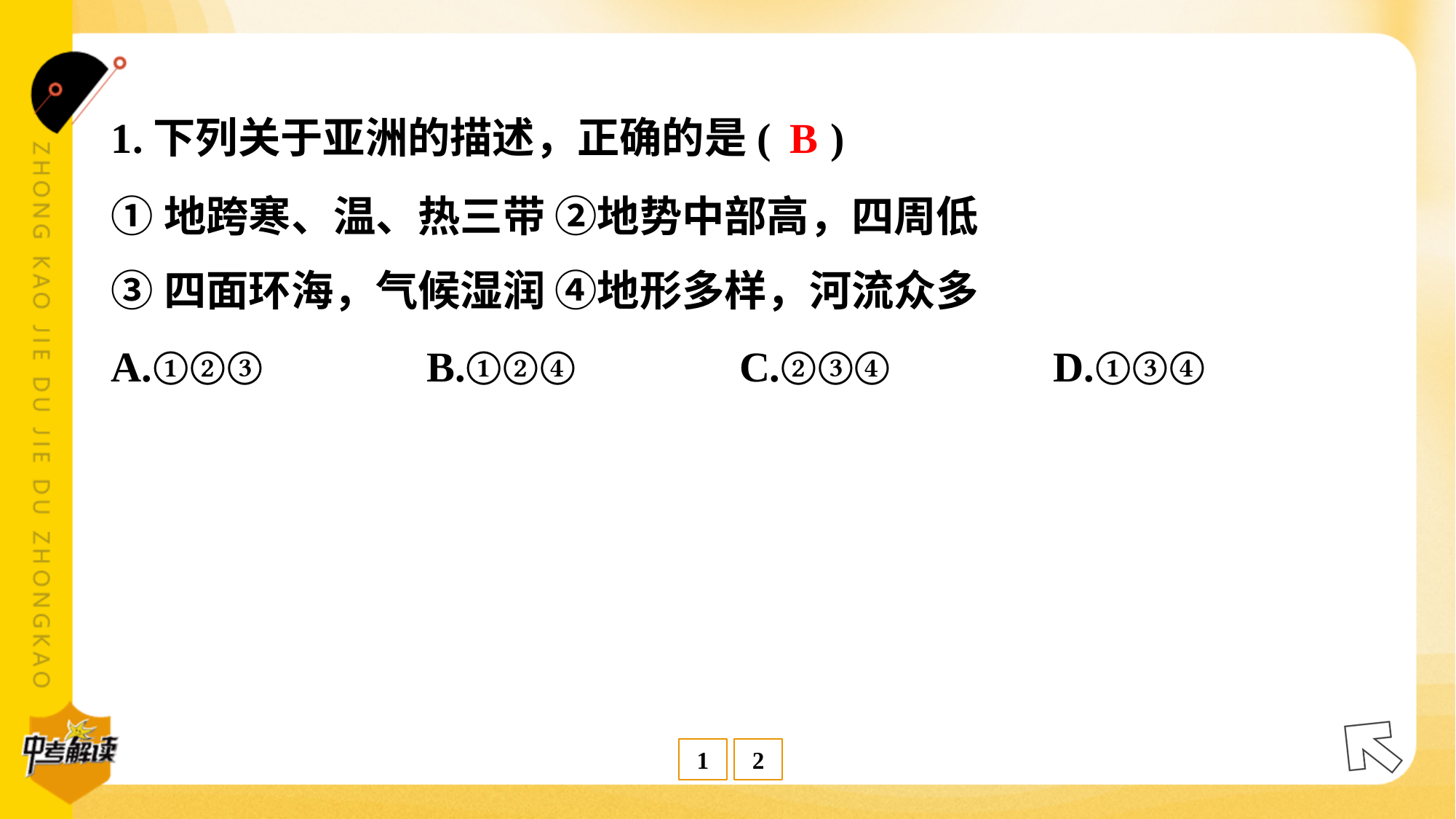

B
1.下列关于亚洲的描述，正确的是(     )
①地跨寒、温、热三带 ②地势中部高，四周低
③四面环海，气候湿润 ④地形多样，河流众多
A.①②③	B.①②④	C.②③④	D.①③④